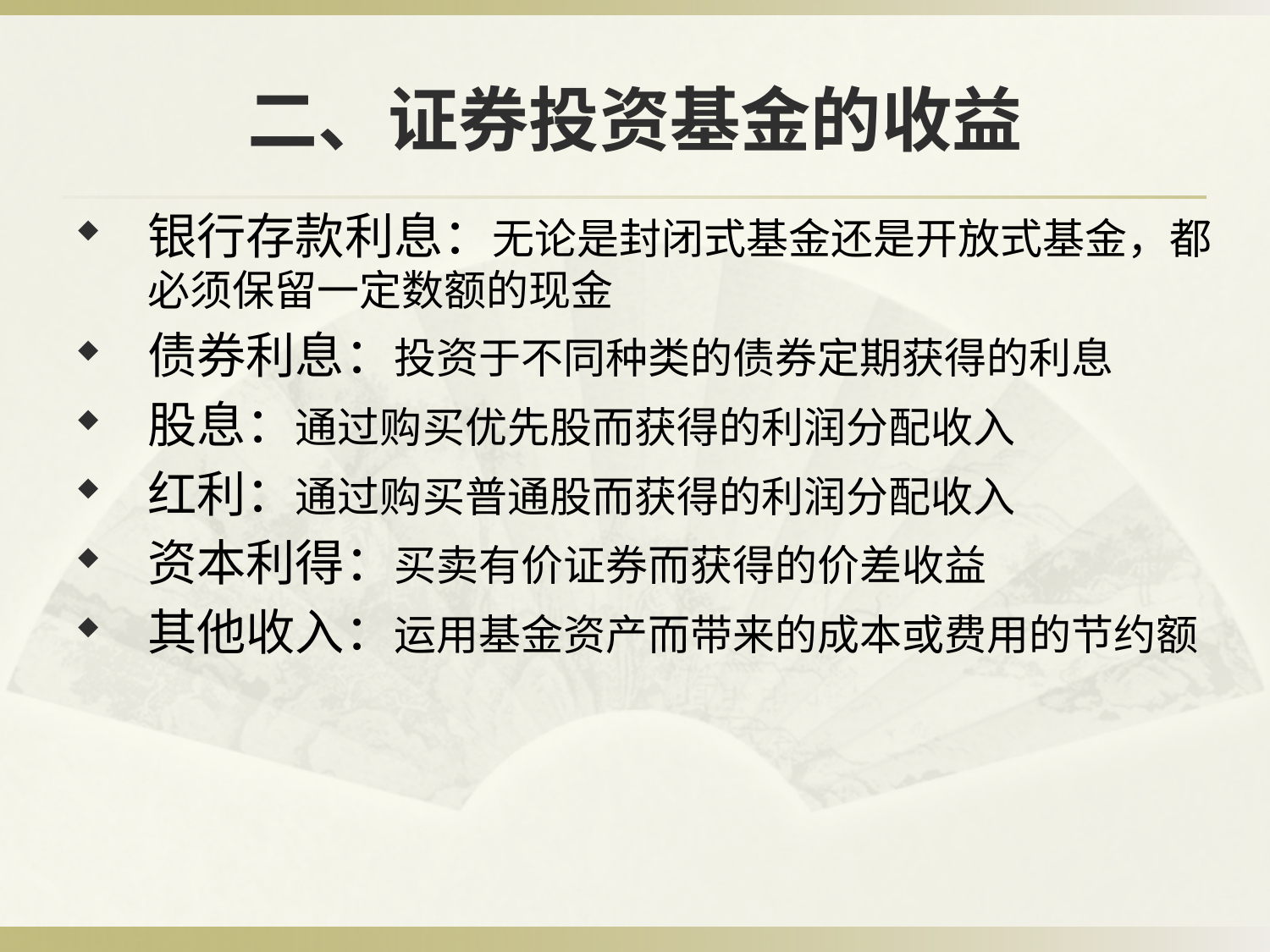

# 二、证券投资基金的收益
银行存款利息：无论是封闭式基金还是开放式基金，都必须保留一定数额的现金
债券利息：投资于不同种类的债券定期获得的利息
股息：通过购买优先股而获得的利润分配收入
红利：通过购买普通股而获得的利润分配收入
资本利得：买卖有价证券而获得的价差收益
其他收入：运用基金资产而带来的成本或费用的节约额